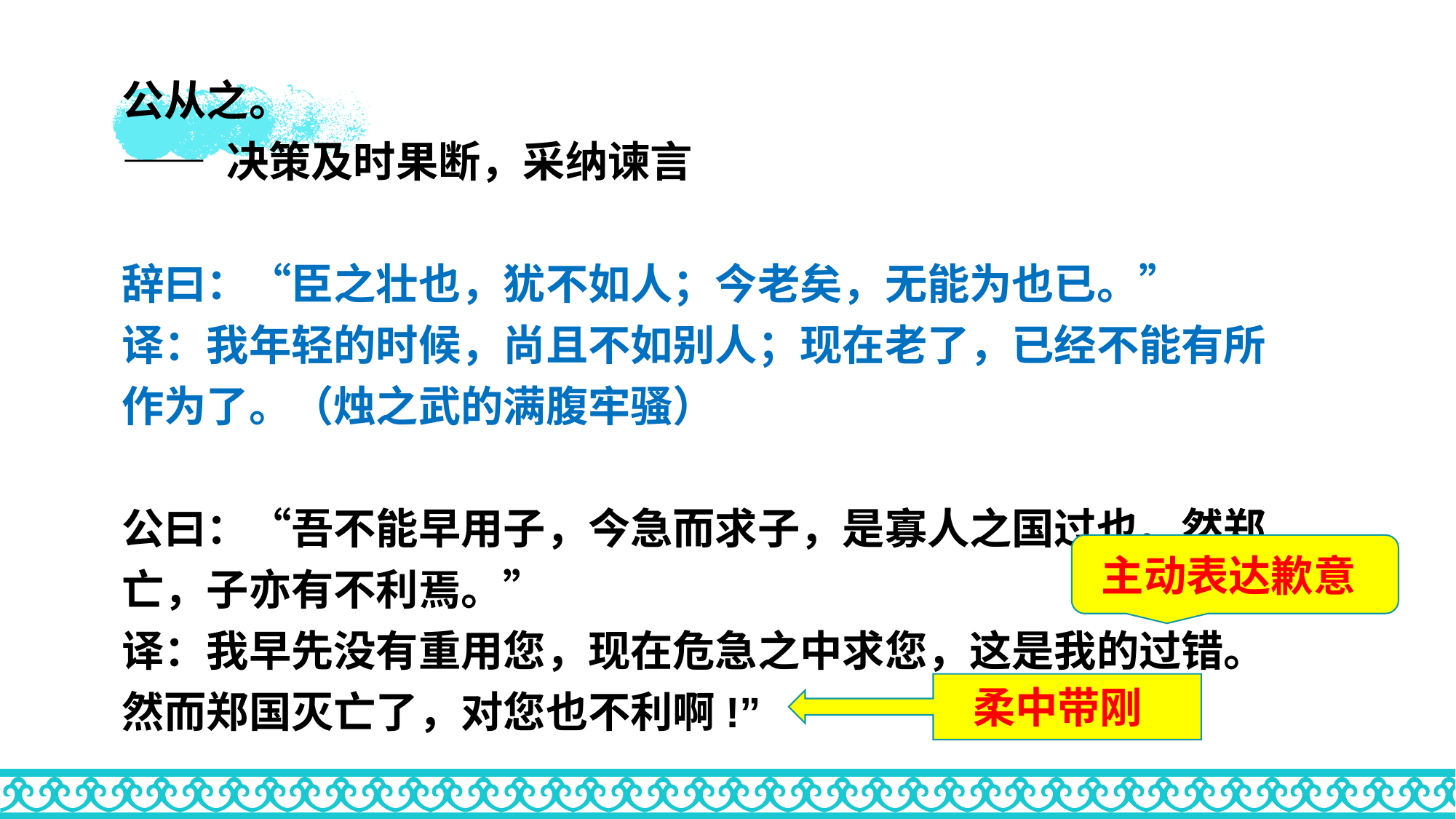

公从之。
—— 决策及时果断，采纳谏言

辞曰：“臣之壮也，犹不如人；今老矣，无能为也已。”
译：我年轻的时候，尚且不如别人；现在老了，已经不能有所作为了。（烛之武的满腹牢骚）

公曰：“吾不能早用子，今急而求子，是寡人之国过也。然郑亡，子亦有不利焉。”
译：我早先没有重用您，现在危急之中求您，这是我的过错。然而郑国灭亡了，对您也不利啊!”

主动表达歉意

柔中带刚